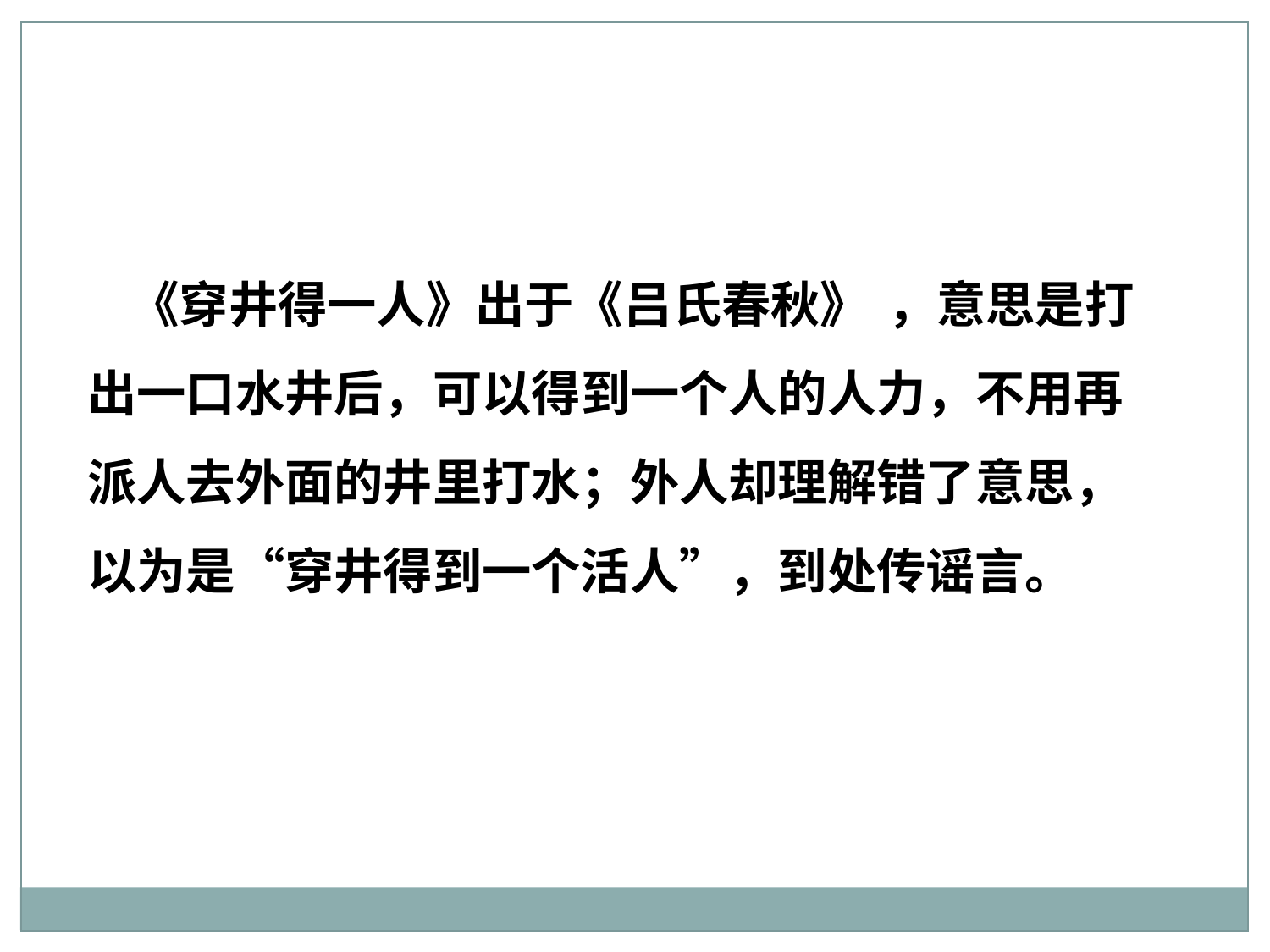

《穿井得一人》出于《吕氏春秋》  ，意思是打出一口水井后，可以得到一个人的人力，不用再派人去外面的井里打水；外人却理解错了意思，以为是“穿井得到一个活人”，到处传谣言。